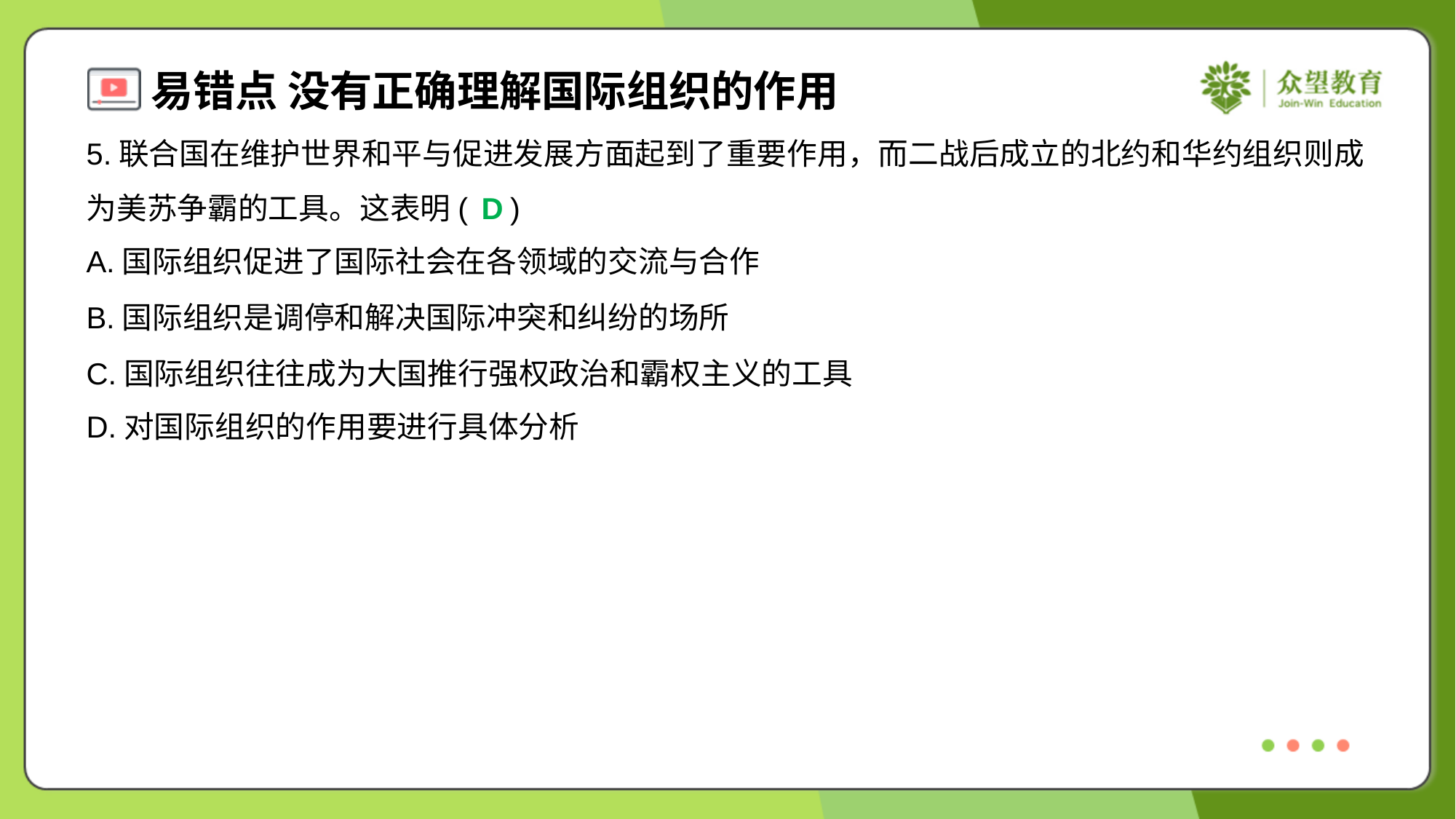

5.联合国在维护世界和平与促进发展方面起到了重要作用，而二战后成立的北约和华约组织则成
为美苏争霸的工具。这表明(     )
D
A.国际组织促进了国际社会在各领域的交流与合作
B.国际组织是调停和解决国际冲突和纠纷的场所
C.国际组织往往成为大国推行强权政治和霸权主义的工具
D.对国际组织的作用要进行具体分析